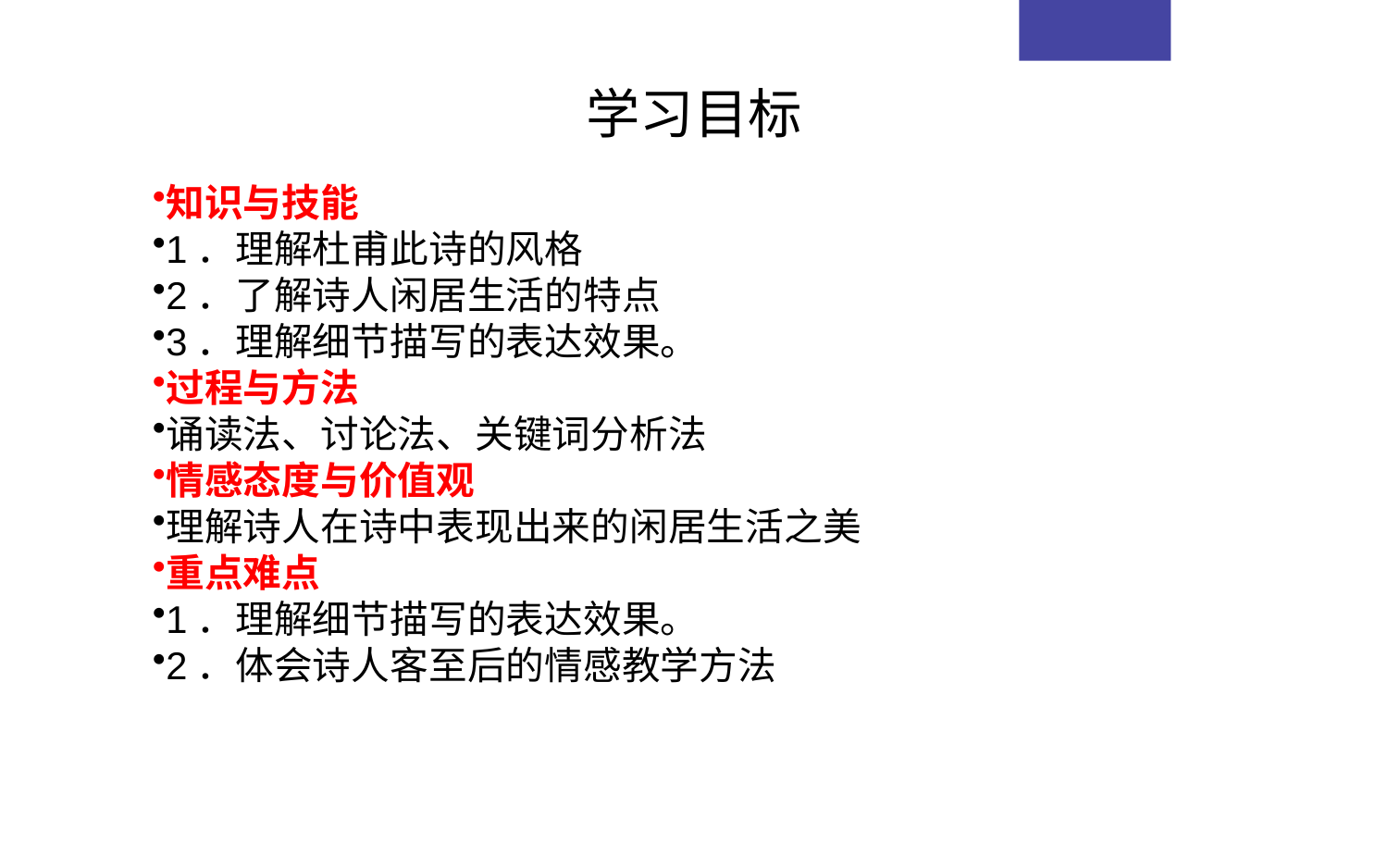

学习目标
知识与技能
1．理解杜甫此诗的风格
2．了解诗人闲居生活的特点
3．理解细节描写的表达效果。
过程与方法
诵读法、讨论法、关键词分析法
情感态度与价值观
理解诗人在诗中表现出来的闲居生活之美
重点难点
1．理解细节描写的表达效果。
2．体会诗人客至后的情感教学方法